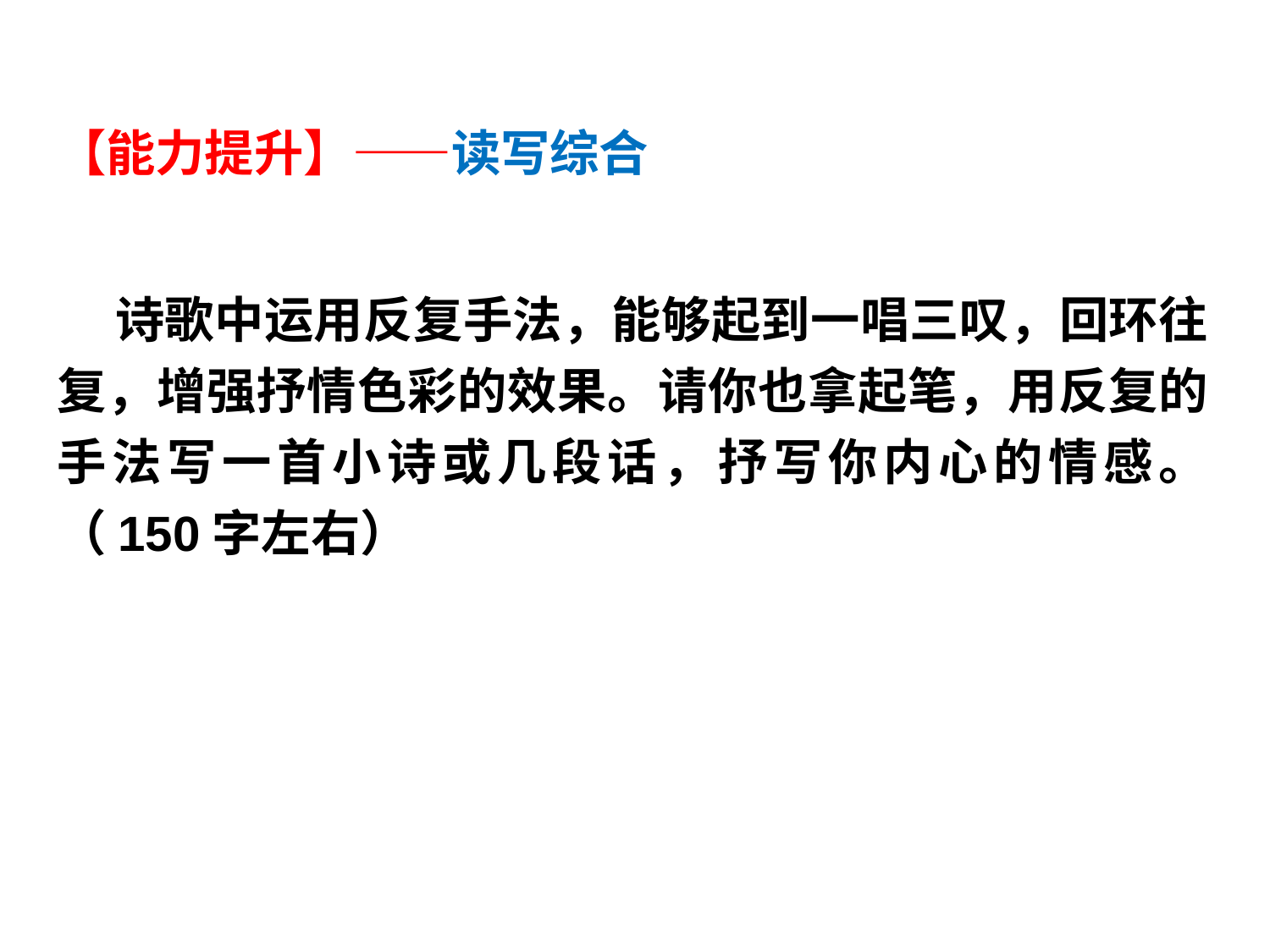

【能力提升】——读写综合
    诗歌中运用反复手法，能够起到一唱三叹，回环往复，增强抒情色彩的效果。请你也拿起笔，用反复的手法写一首小诗或几段话，抒写你内心的情感。（150字左右）